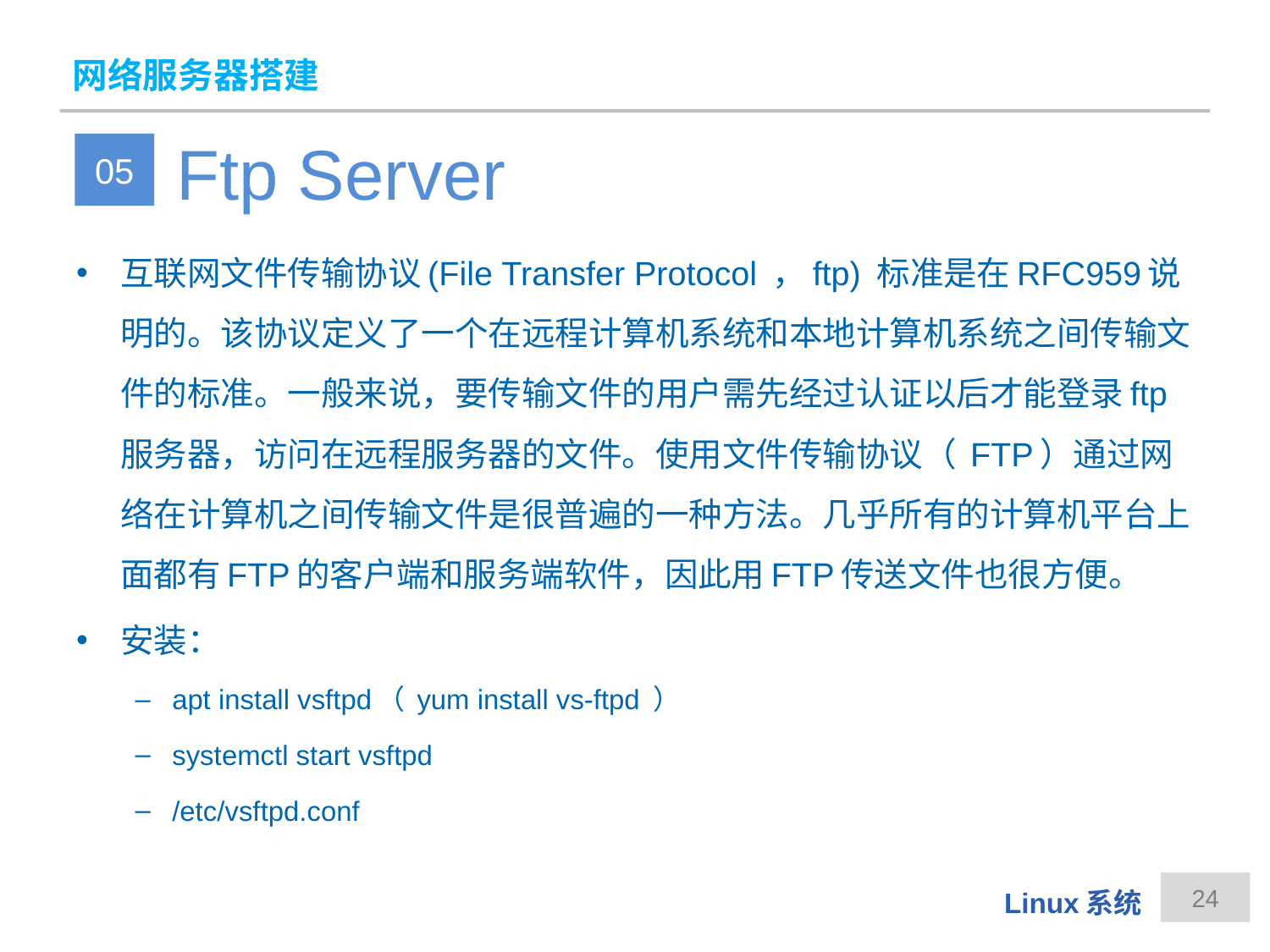

# 网络服务器搭建
Ftp Server
05
互联网文件传输协议(File Transfer Protocol ，ftp) 标准是在RFC959说明的。该协议定义了一个在远程计算机系统和本地计算机系统之间传输文件的标准。一般来说，要传输文件的用户需先经过认证以后才能登录ftp服务器，访问在远程服务器的文件。使用文件传输协议（ FTP）通过网络在计算机之间传输文件是很普遍的一种方法。几乎所有的计算机平台上面都有FTP的客户端和服务端软件，因此用FTP传送文件也很方便。
安装：
apt install vsftpd（ yum install vs-ftpd ）
systemctl start vsftpd
/etc/vsftpd.conf